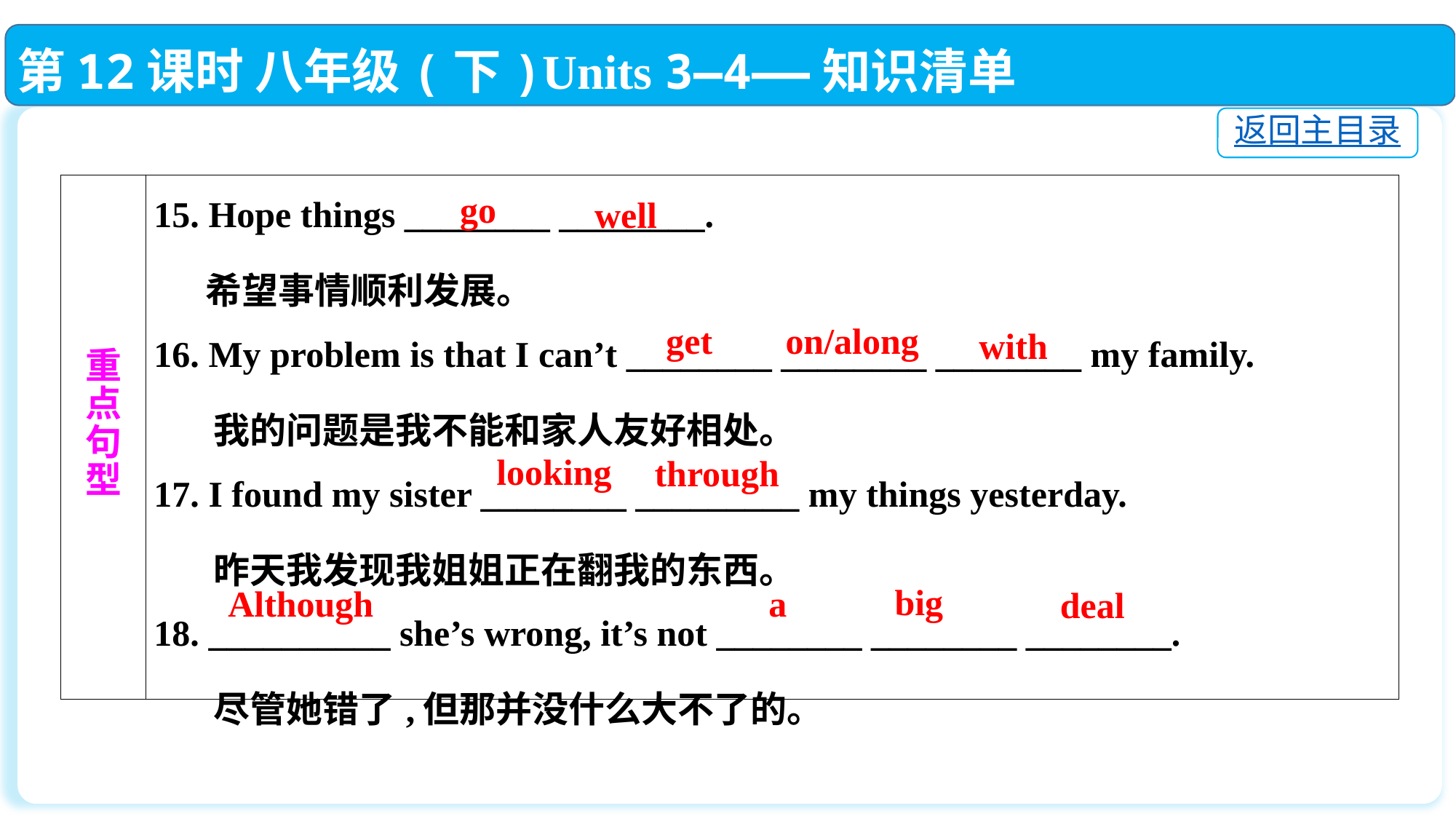

第12课时 八年级(下)Units 3—4——知识清单

返回主目录
| 重 点 句 型 | 15. Hope things \_\_\_\_\_\_\_\_ \_\_\_\_\_\_\_\_. 希望事情顺利发展。 16. My problem is that I can’t \_\_\_\_\_\_\_\_ \_\_\_\_\_\_\_\_ \_\_\_\_\_\_\_\_ my family. 我的问题是我不能和家人友好相处。 17. I found my sister \_\_\_\_\_\_\_\_ \_\_\_\_\_\_\_\_\_ my things yesterday. 昨天我发现我姐姐正在翻我的东西。 18. \_\_\_\_\_\_\_\_\_\_ she’s wrong, it’s not \_\_\_\_\_\_\_\_ \_\_\_\_\_\_\_\_ \_\_\_\_\_\_\_\_. 尽管她错了,但那并没什么大不了的。 |
| --- | --- |
go
well

on/along
get
with
looking
through
big
a
 Although
deal